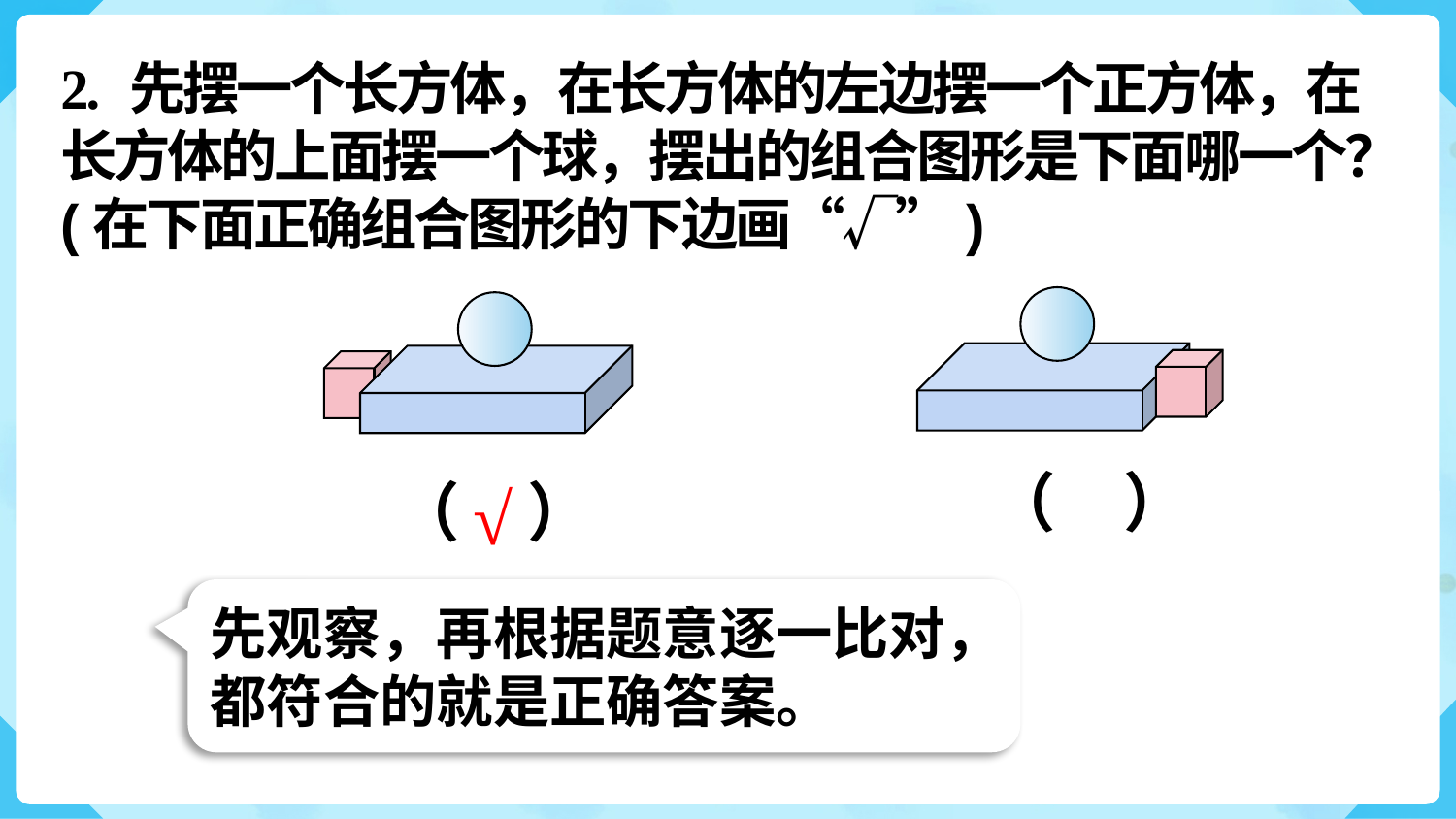

2. 先摆一个长方体，在长方体的左边摆一个正方体，在长方体的上面摆一个球，摆出的组合图形是下面哪一个？(在下面正确组合图形的下边画“√”)

（   ）
（   ）
√
先观察，再根据题意逐一比对，都符合的就是正确答案。